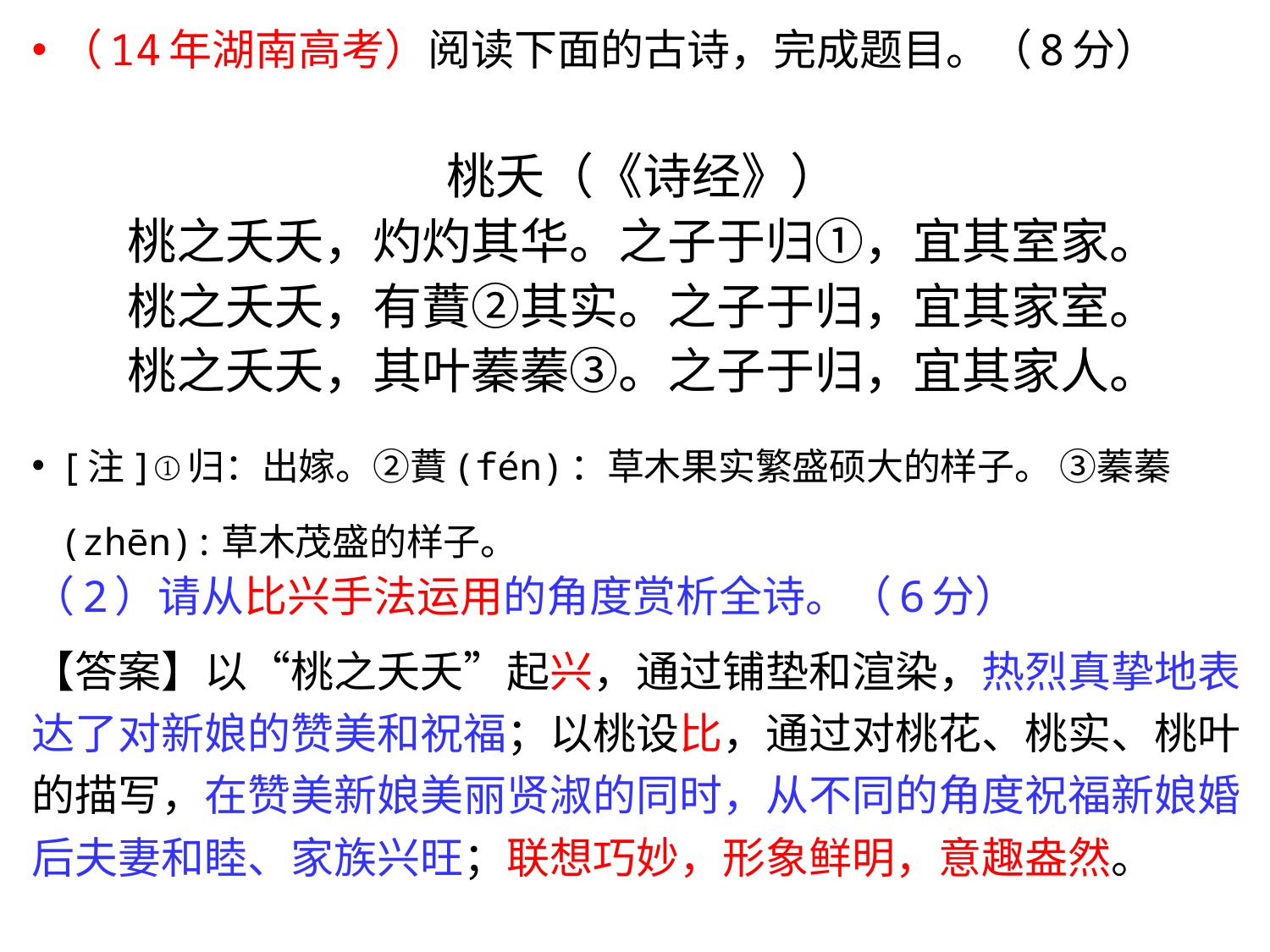

（14年湖南高考）阅读下面的古诗，完成题目。（8分）

桃夭（《诗经》）
桃之夭夭，灼灼其华。之子于归①，宜其室家。
桃之夭夭，有蕡②其实。之子于归，宜其家室。
桃之夭夭，其叶蓁蓁③。之子于归，宜其家人。
[注]①归：出嫁。②蕡(fén)：草木果实繁盛硕大的样子。 ③蓁蓁(zhēn):草木茂盛的样子。
（2）请从比兴手法运用的角度赏析全诗。（6分）
【答案】以“桃之夭夭”起兴，通过铺垫和渲染，热烈真挚地表达了对新娘的赞美和祝福；以桃设比，通过对桃花、桃实、桃叶的描写，在赞美新娘美丽贤淑的同时，从不同的角度祝福新娘婚后夫妻和睦、家族兴旺；联想巧妙，形象鲜明，意趣盎然。